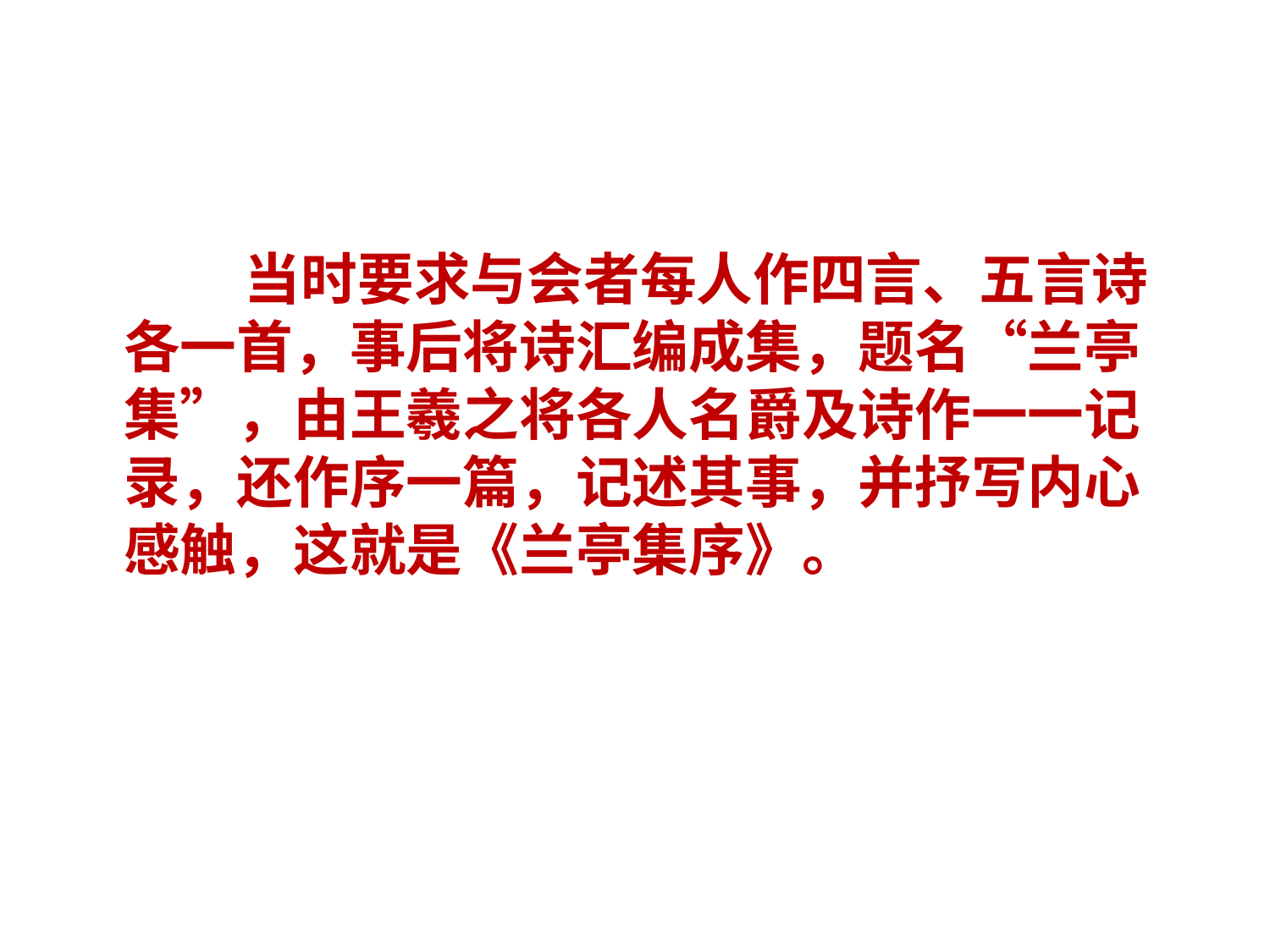

当时要求与会者每人作四言、五言诗各一首，事后将诗汇编成集，题名“兰亭集”，由王羲之将各人名爵及诗作一一记录，还作序一篇，记述其事，并抒写内心感触，这就是《兰亭集序》。